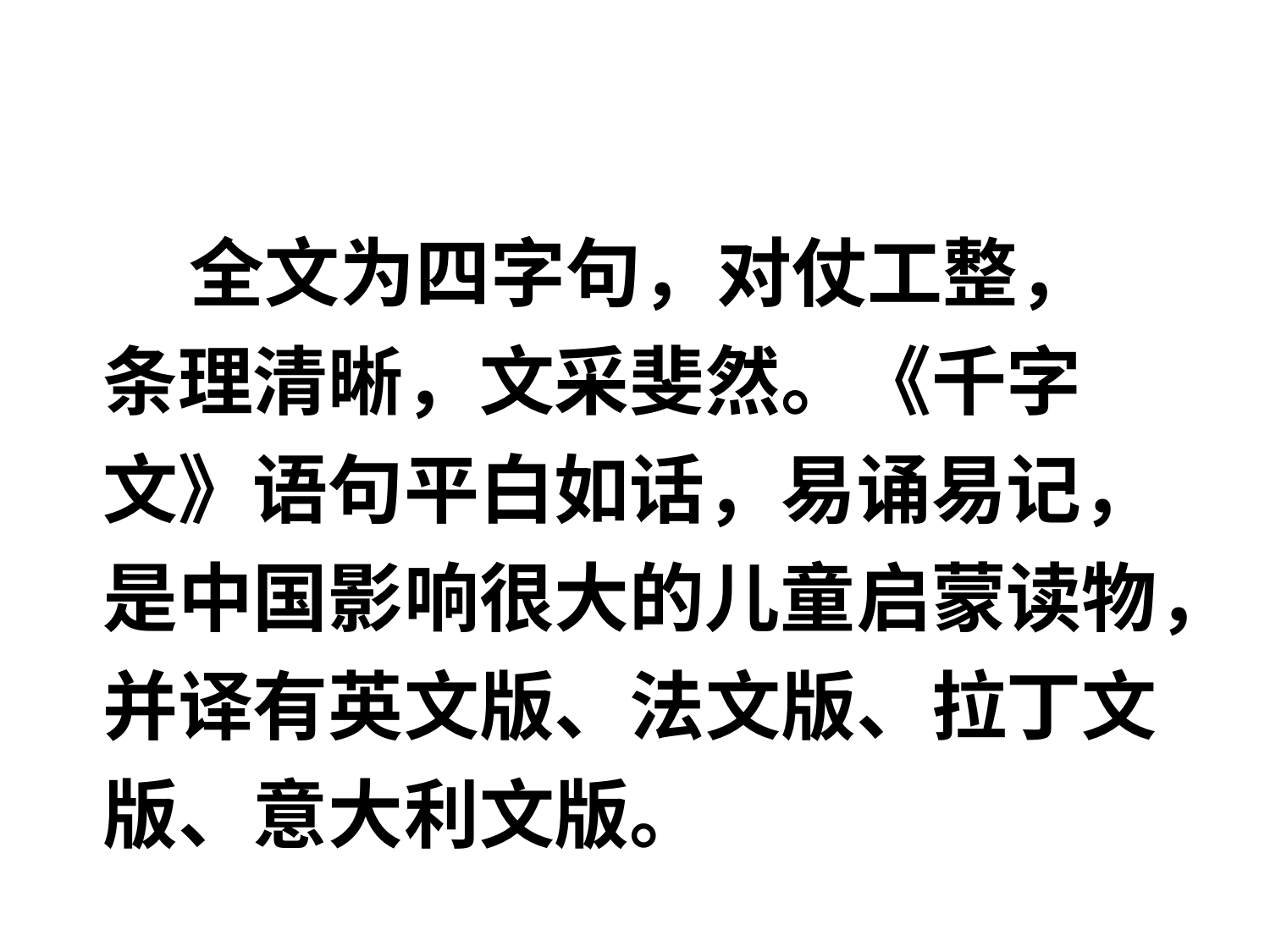

全文为四字句，对仗工整，条理清晰，文采斐然。《千字文》语句平白如话，易诵易记，是中国影响很大的儿童启蒙读物，并译有英文版、法文版、拉丁文版、意大利文版。